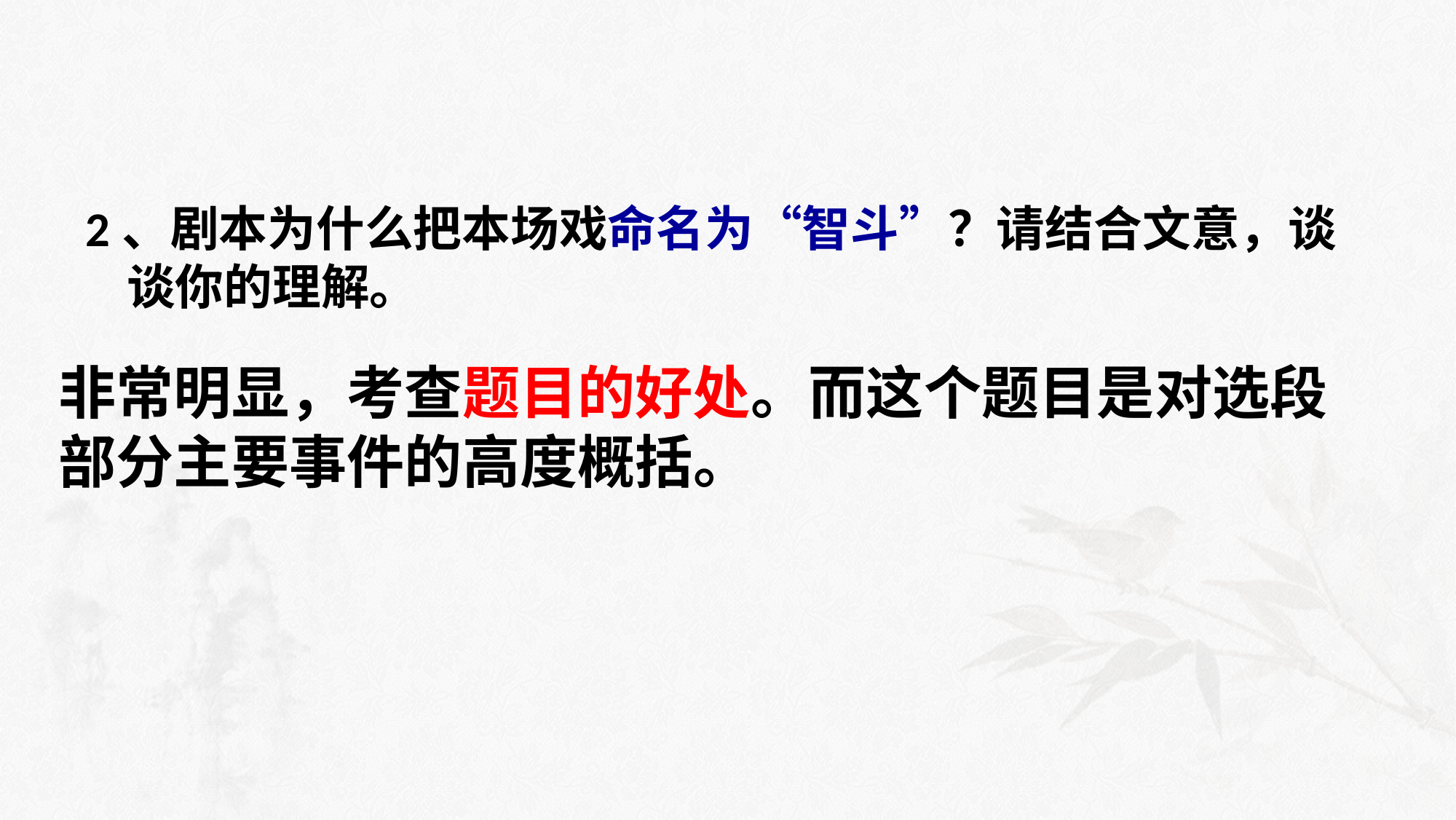

#
2、剧本为什么把本场戏命名为“智斗”？请结合文意，谈谈你的理解。

非常明显，考查题目的好处。而这个题目是对选段部分主要事件的高度概括。